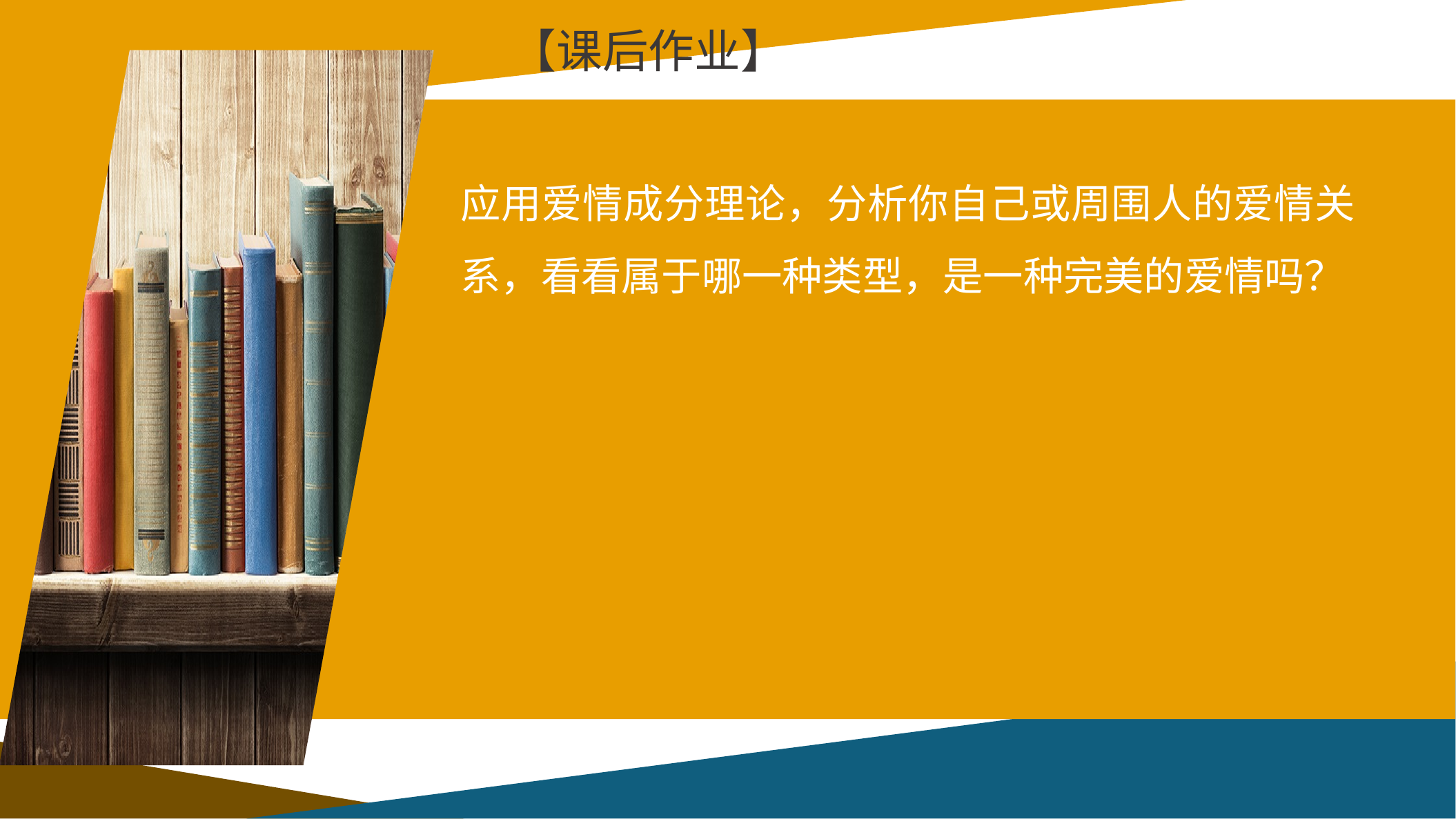

【课后作业】

应用爱情成分理论，分析你自己或周围人的爱情关系，看看属于哪一种类型，是一种完美的爱情吗？